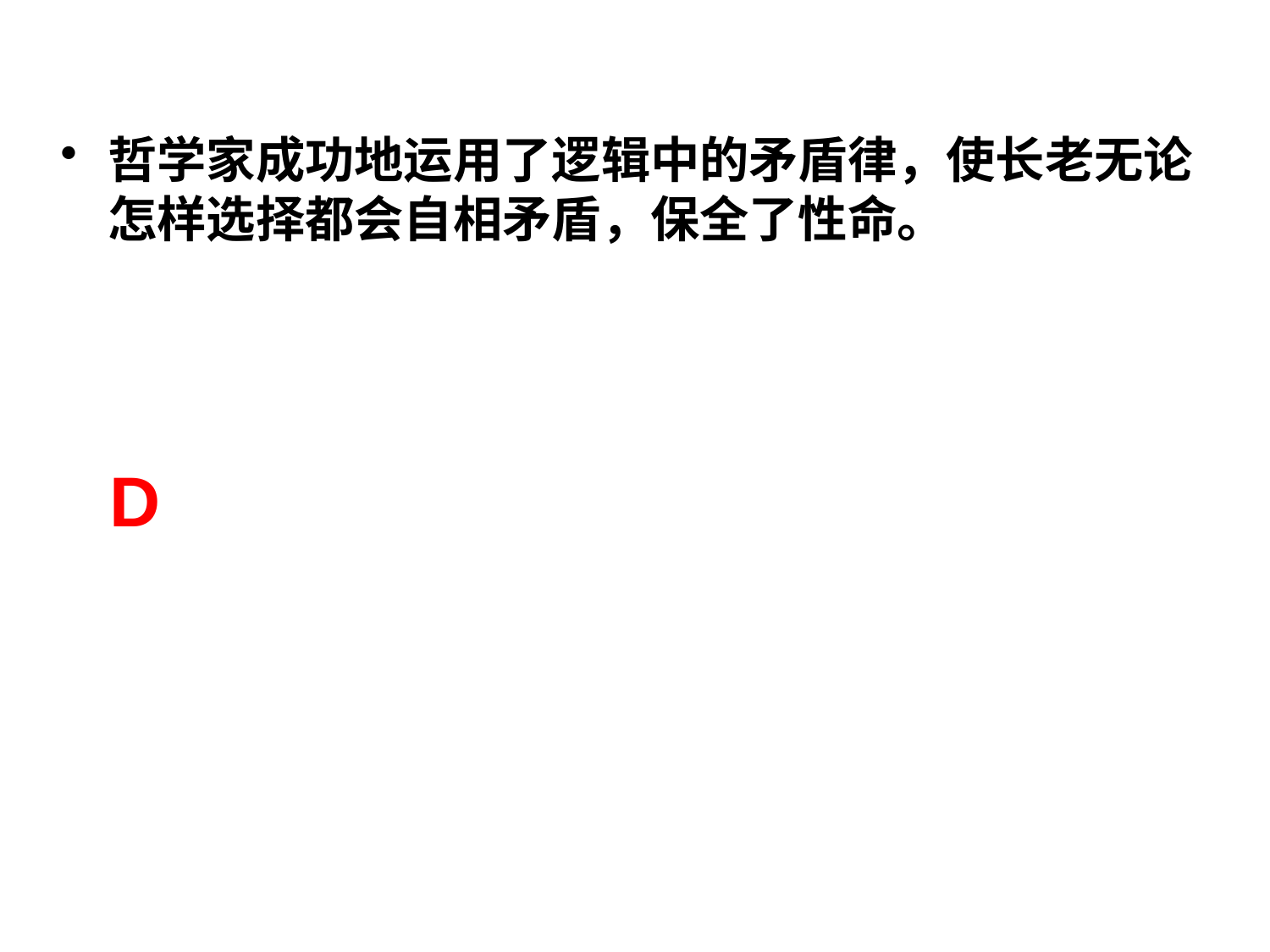

哲学家成功地运用了逻辑中的矛盾律，使长老无论怎样选择都会自相矛盾，保全了性命。
D